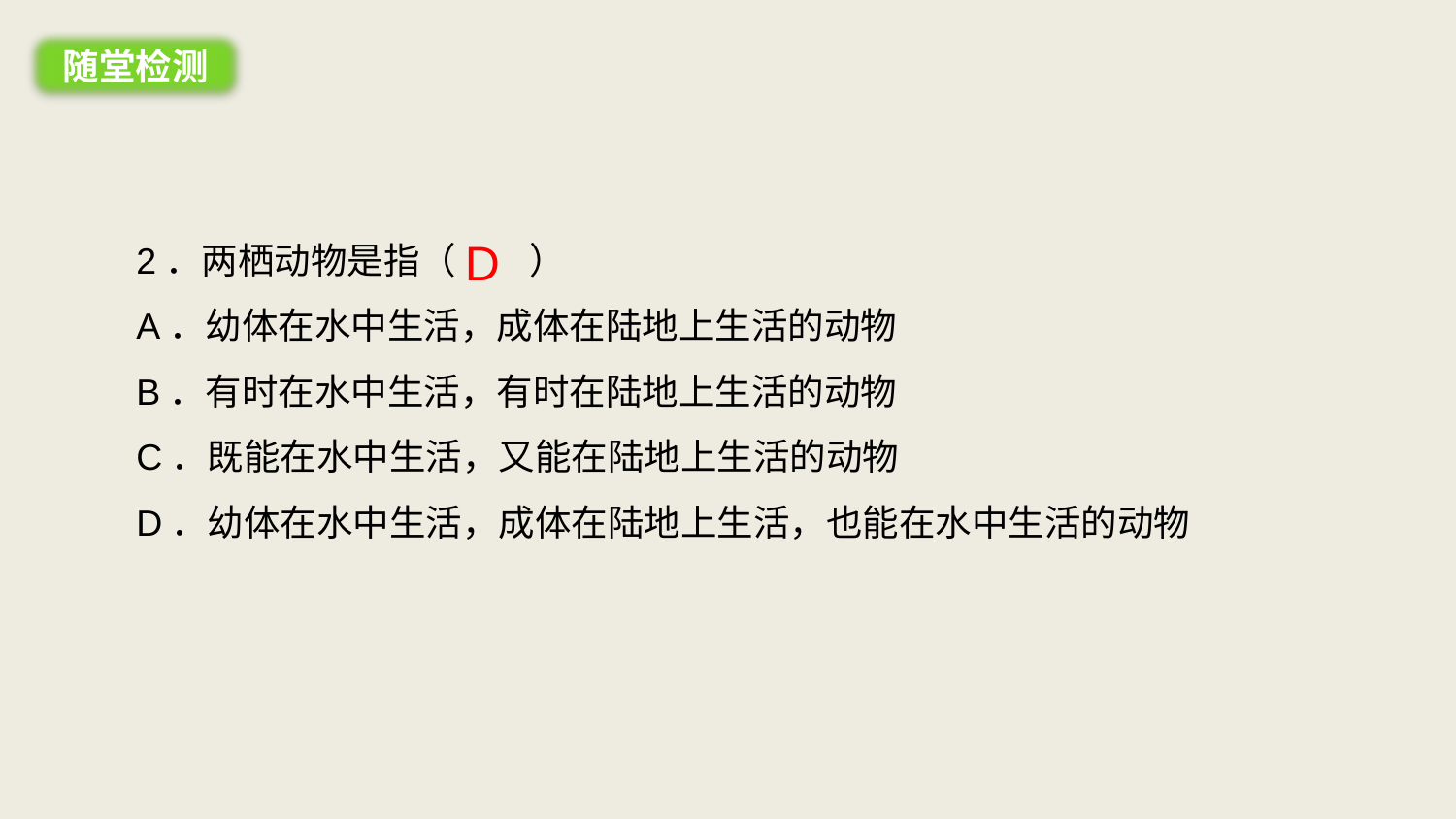

随堂检测
2．两栖动物是指（　　）
A．幼体在水中生活，成体在陆地上生活的动物
B．有时在水中生活，有时在陆地上生活的动物
C．既能在水中生活，又能在陆地上生活的动物
D．幼体在水中生活，成体在陆地上生活，也能在水中生活的动物
D